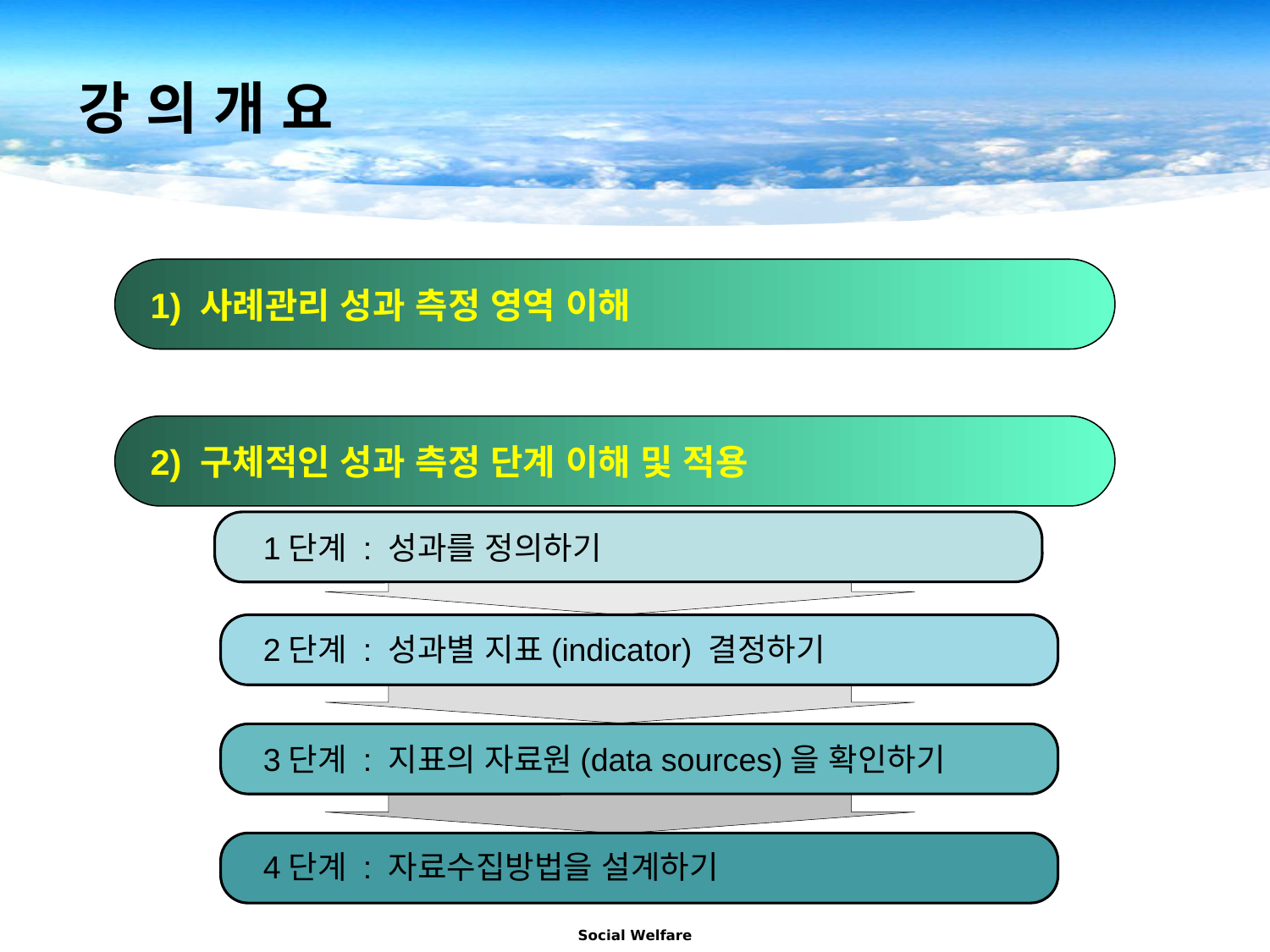

강 의 개 요
 1) 사례관리 성과 측정 영역 이해
 2) 구체적인 성과 측정 단계 이해 및 적용

1단계 : 성과를 정의하기

2단계 : 성과별 지표(indicator) 결정하기

3단계 : 지표의 자료원(data sources)을 확인하기

4단계 : 자료수집방법을 설계하기